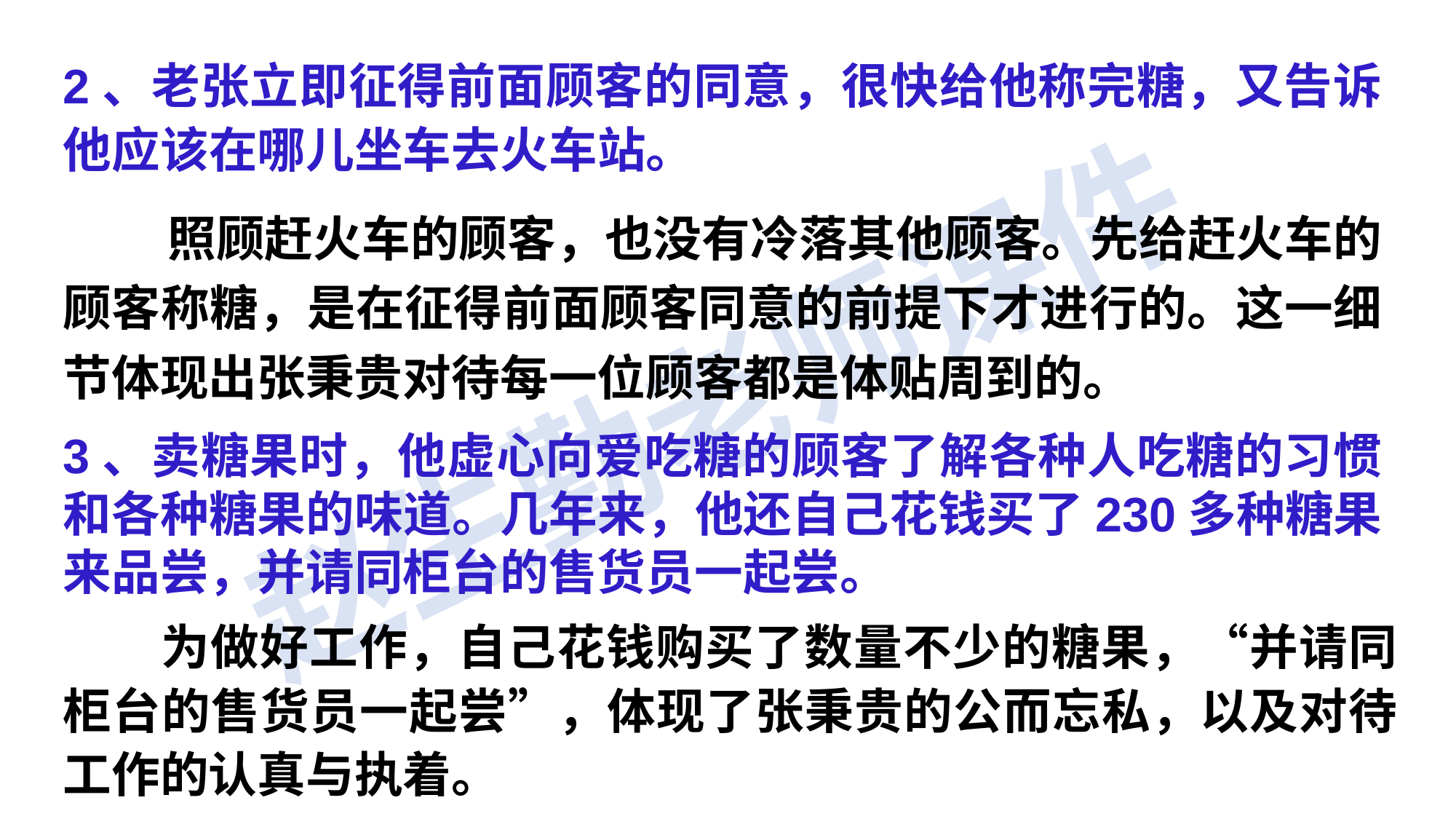

2、老张立即征得前面顾客的同意，很快给他称完糖，又告诉他应该在哪儿坐车去火车站。
    　照顾赶火车的顾客，也没有冷落其他顾客。先给赶火车的顾客称糖，是在征得前面顾客同意的前提下才进行的。这一细节体现出张秉贵对待每一位顾客都是体贴周到的。
3、卖糖果时，他虚心向爱吃糖的顾客了解各种人吃糖的习惯和各种糖果的味道。几年来，他还自己花钱买了230多种糖果来品尝，并请同柜台的售货员一起尝。
   　为做好工作，自己花钱购买了数量不少的糖果，“并请同柜台的售货员一起尝”，体现了张秉贵的公而忘私，以及对待工作的认真与执着。